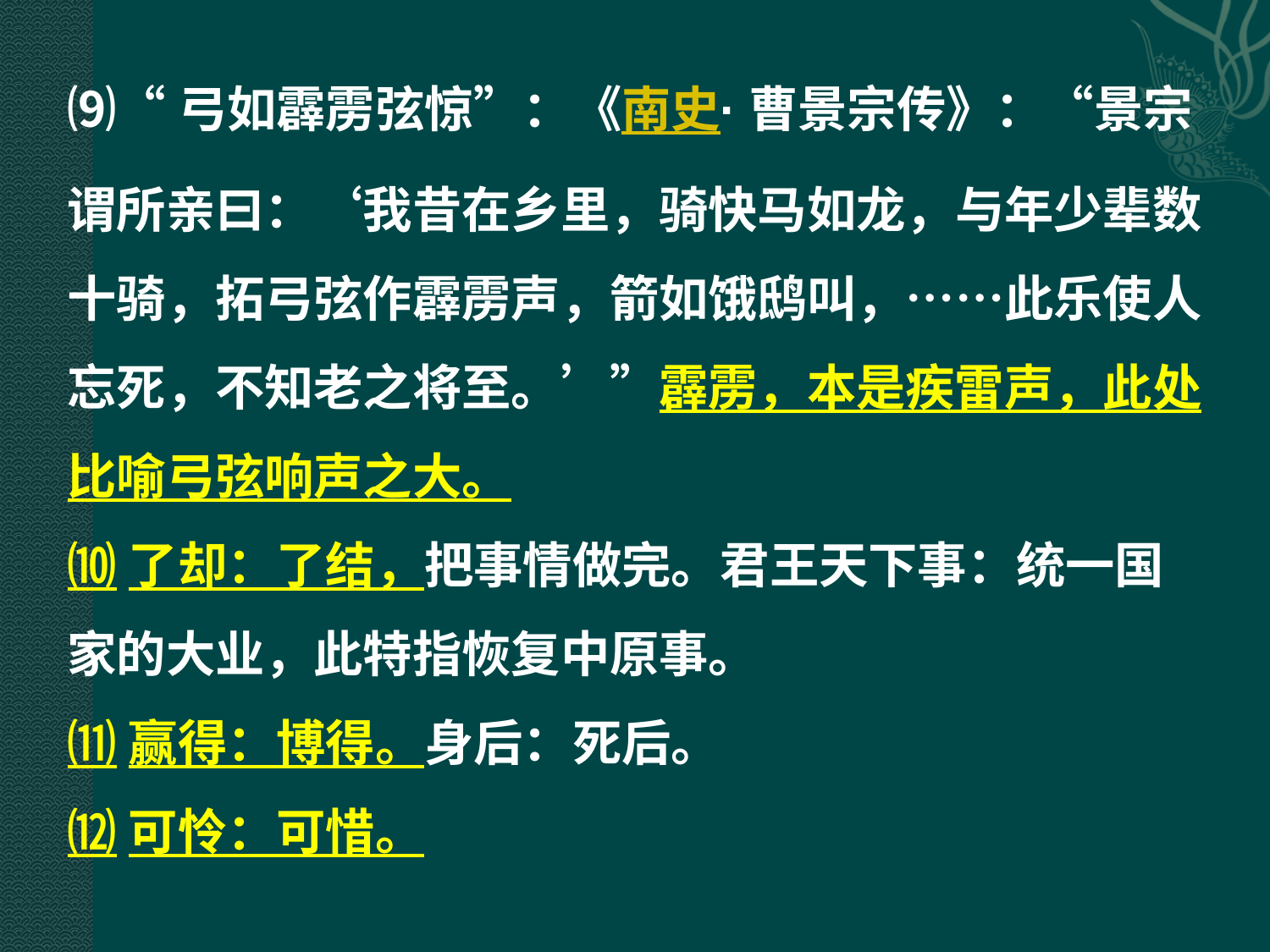

⑼“弓如霹雳弦惊”：《南史·曹景宗传》：“景宗谓所亲曰：‘我昔在乡里，骑快马如龙，与年少辈数十骑，拓弓弦作霹雳声，箭如饿鸱叫，……此乐使人忘死，不知老之将至。’”霹雳，本是疾雷声，此处比喻弓弦响声之大。
⑽了却：了结，把事情做完。君王天下事：统一国家的大业，此特指恢复中原事。
⑾赢得：博得。身后：死后。
⑿可怜：可惜。